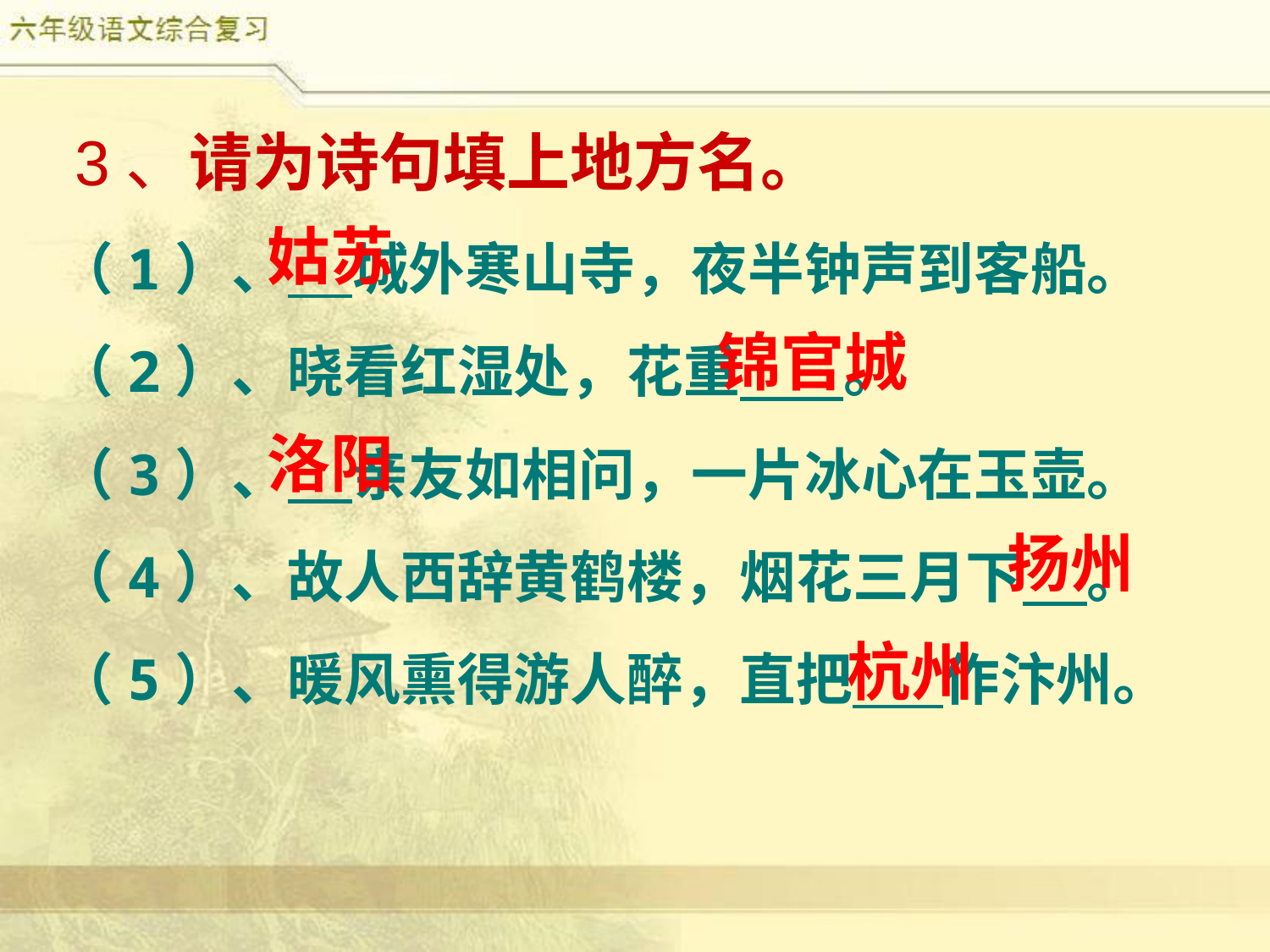

3、请为诗句填上地方名。
（1）、     城外寒山寺，夜半钟声到客船。
（2）、晓看红湿处，花重        。
（3）、     亲友如相问，一片冰心在玉壶。
（4）、故人西辞黄鹤楼，烟花三月下     。
（5）、暖风熏得游人醉，直把       作汴州。
姑苏
锦官城
洛阳
扬州
杭州